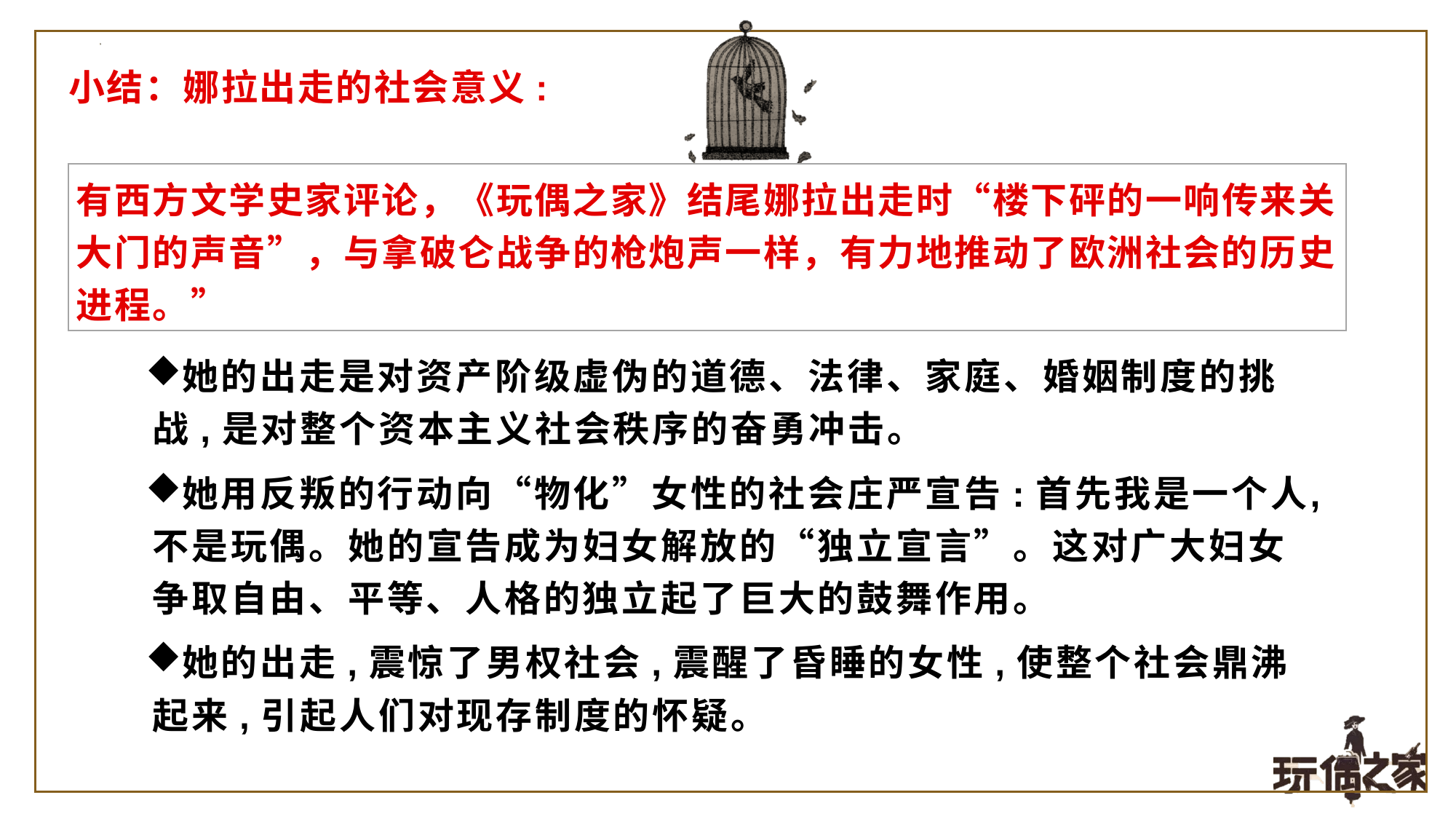

小结：娜拉出走的社会意义:
有西方文学史家评论，《玩偶之家》结尾娜拉出走时“楼下砰的一响传来关大门的声音”，与拿破仑战争的枪炮声一样，有力地推动了欧洲社会的历史进程。”
她的出走是对资产阶级虚伪的道德、法律、家庭、婚姻制度的挑战,是对整个资本主义社会秩序的奋勇冲击。
她用反叛的行动向“物化”女性的社会庄严宣告:首先我是一个人,不是玩偶。她的宣告成为妇女解放的“独立宣言”。这对广大妇女争取自由、平等、人格的独立起了巨大的鼓舞作用。
她的出走,震惊了男权社会,震醒了昏睡的女性,使整个社会鼎沸起来,引起人们对现存制度的怀疑。